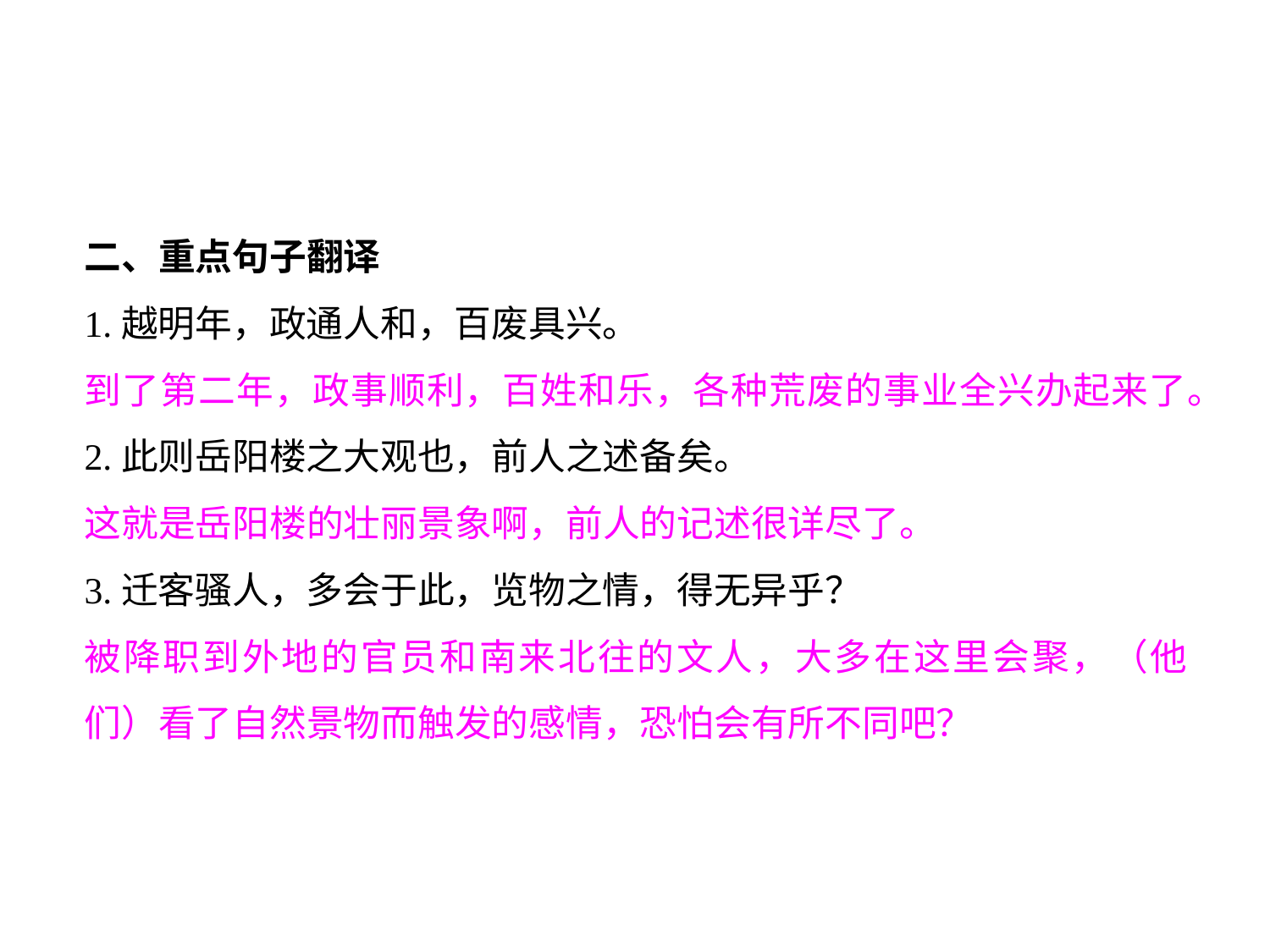

二、重点句子翻译
1.越明年，政通人和，百废具兴。
到了第二年，政事顺利，百姓和乐，各种荒废的事业全兴办起来了。
2.此则岳阳楼之大观也，前人之述备矣。
这就是岳阳楼的壮丽景象啊，前人的记述很详尽了。
3.迁客骚人，多会于此，览物之情，得无异乎？
被降职到外地的官员和南来北往的文人，大多在这里会聚，（他们）看了自然景物而触发的感情，恐怕会有所不同吧？